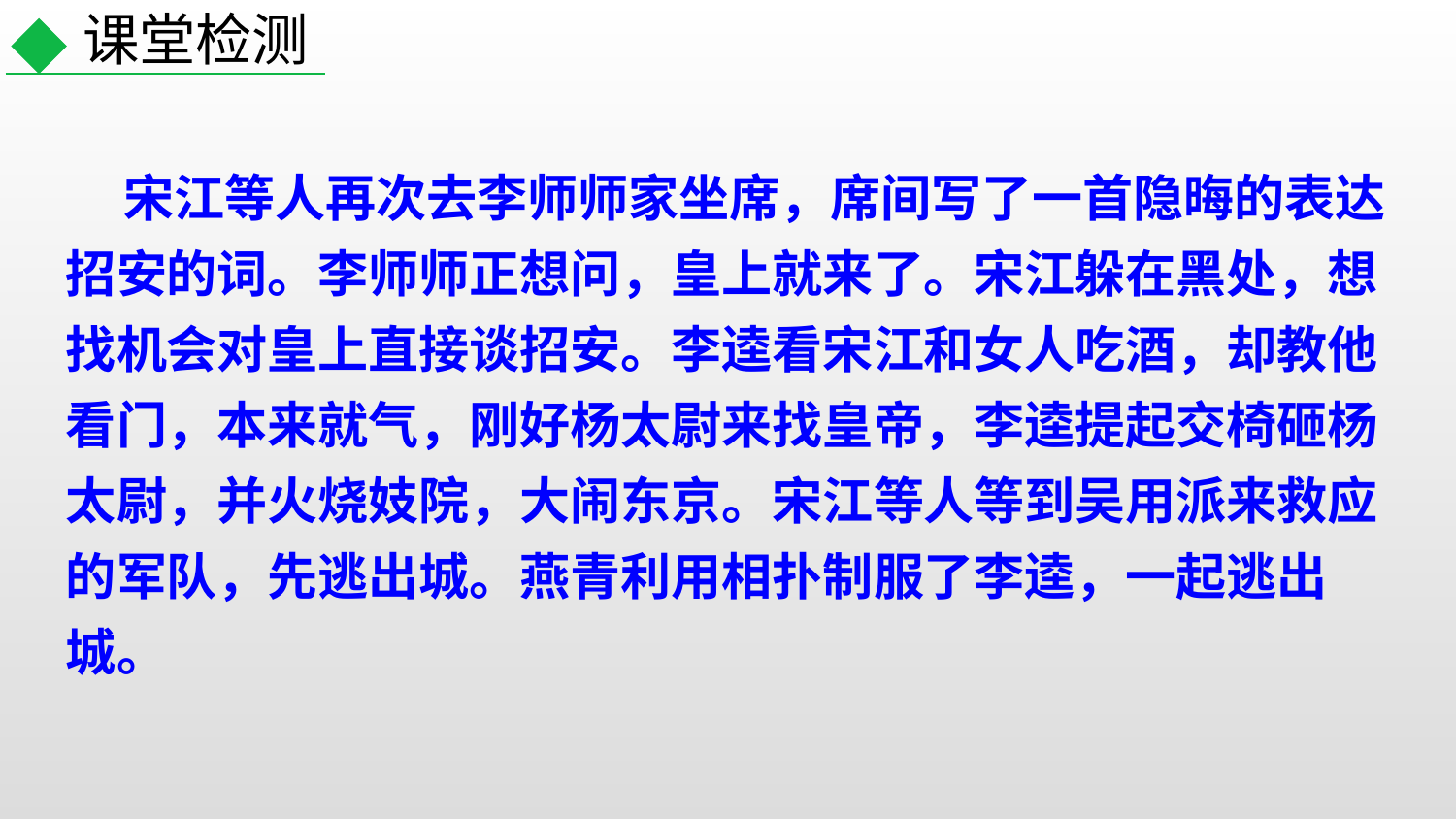

课堂检测

    宋江等人再次去李师师家坐席，席间写了一首隐晦的表达招安的词。李师师正想问，皇上就来了。宋江躲在黑处，想找机会对皇上直接谈招安。李逵看宋江和女人吃酒，却教他看门，本来就气，刚好杨太尉来找皇帝，李逵提起交椅砸杨太尉，并火烧妓院，大闹东京。宋江等人等到吴用派来救应的军队，先逃出城。燕青利用相扑制服了李逵，一起逃出城。